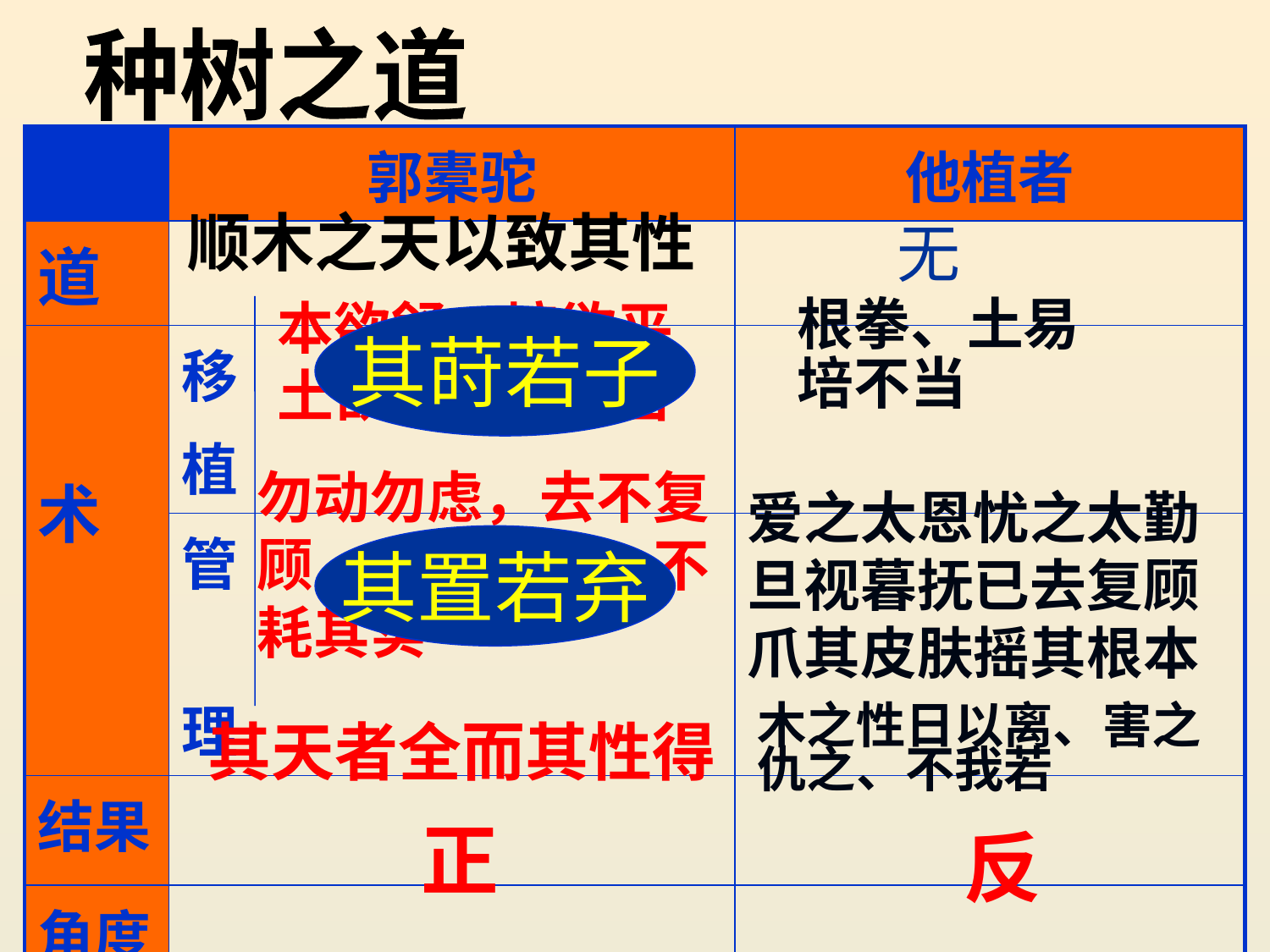

种树之道
|  | 郭橐驼 | 他植者 |
| --- | --- | --- |
| 道 |  |  |
| 术 | 移 植 |  |
|  | 管 理 |  |
| 结果 |  |  |
| 角度 |  |  |
顺木之天以致其性
无
本欲舒、培欲平土欲故、筑欲密

其莳若子
根拳、土易
培不当
勿动勿虑，去不复顾，不害其长，不耗其实
爱之太恩忧之太勤旦视暮抚已去复顾爪其皮肤摇其根本
其置若弃
木之性日以离、害之仇之、不我若
其天者全而其性得
正
反